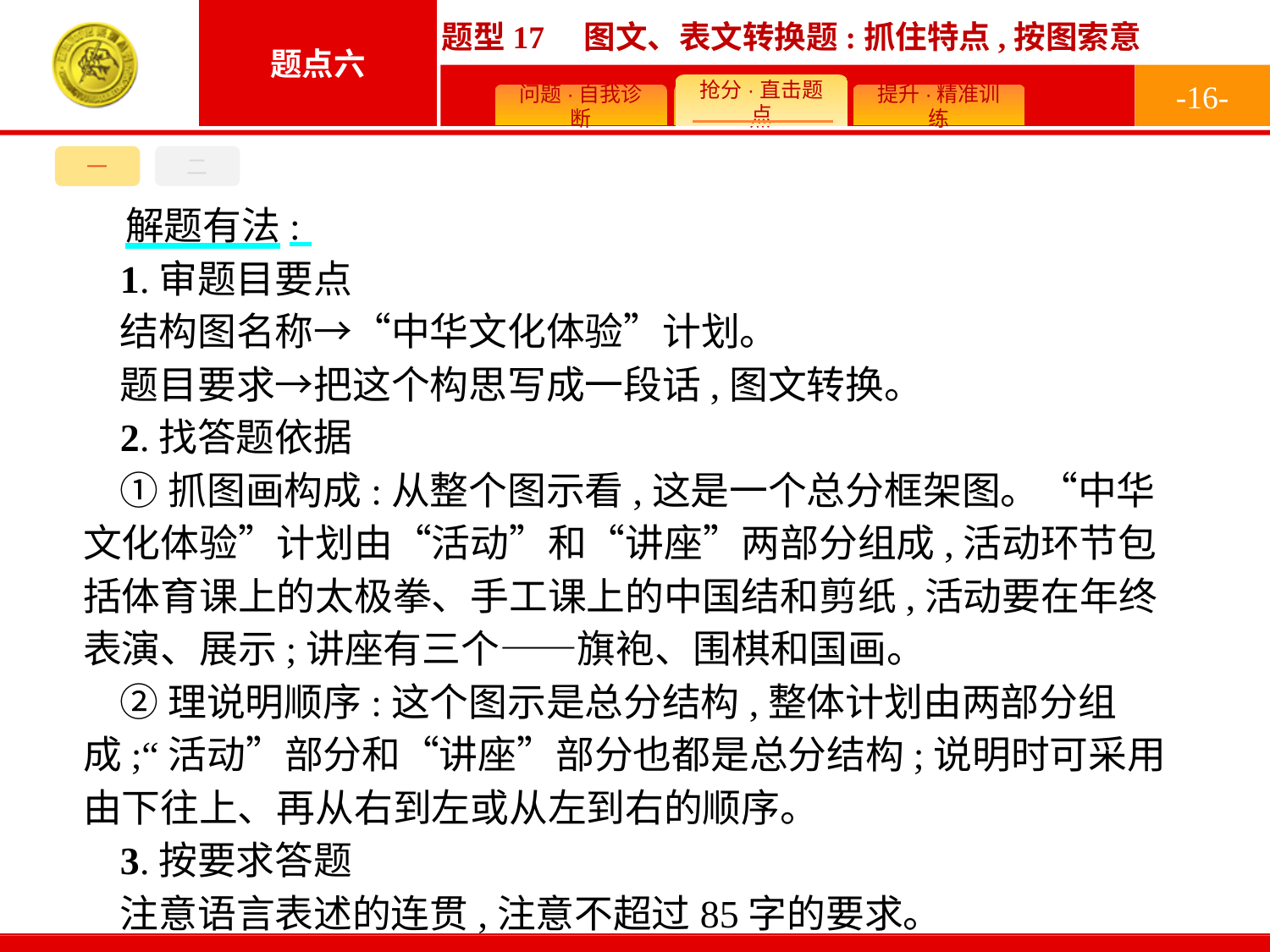

-16-
一
二
解题有法:
1.审题目要点
结构图名称→“中华文化体验”计划。
题目要求→把这个构思写成一段话,图文转换。
2.找答题依据
①抓图画构成:从整个图示看,这是一个总分框架图。“中华文化体验”计划由“活动”和“讲座”两部分组成,活动环节包括体育课上的太极拳、手工课上的中国结和剪纸,活动要在年终表演、展示;讲座有三个——旗袍、围棋和国画。
②理说明顺序:这个图示是总分结构,整体计划由两部分组成;“活动”部分和“讲座”部分也都是总分结构;说明时可采用由下往上、再从右到左或从左到右的顺序。
3.按要求答题
注意语言表述的连贯,注意不超过85字的要求。